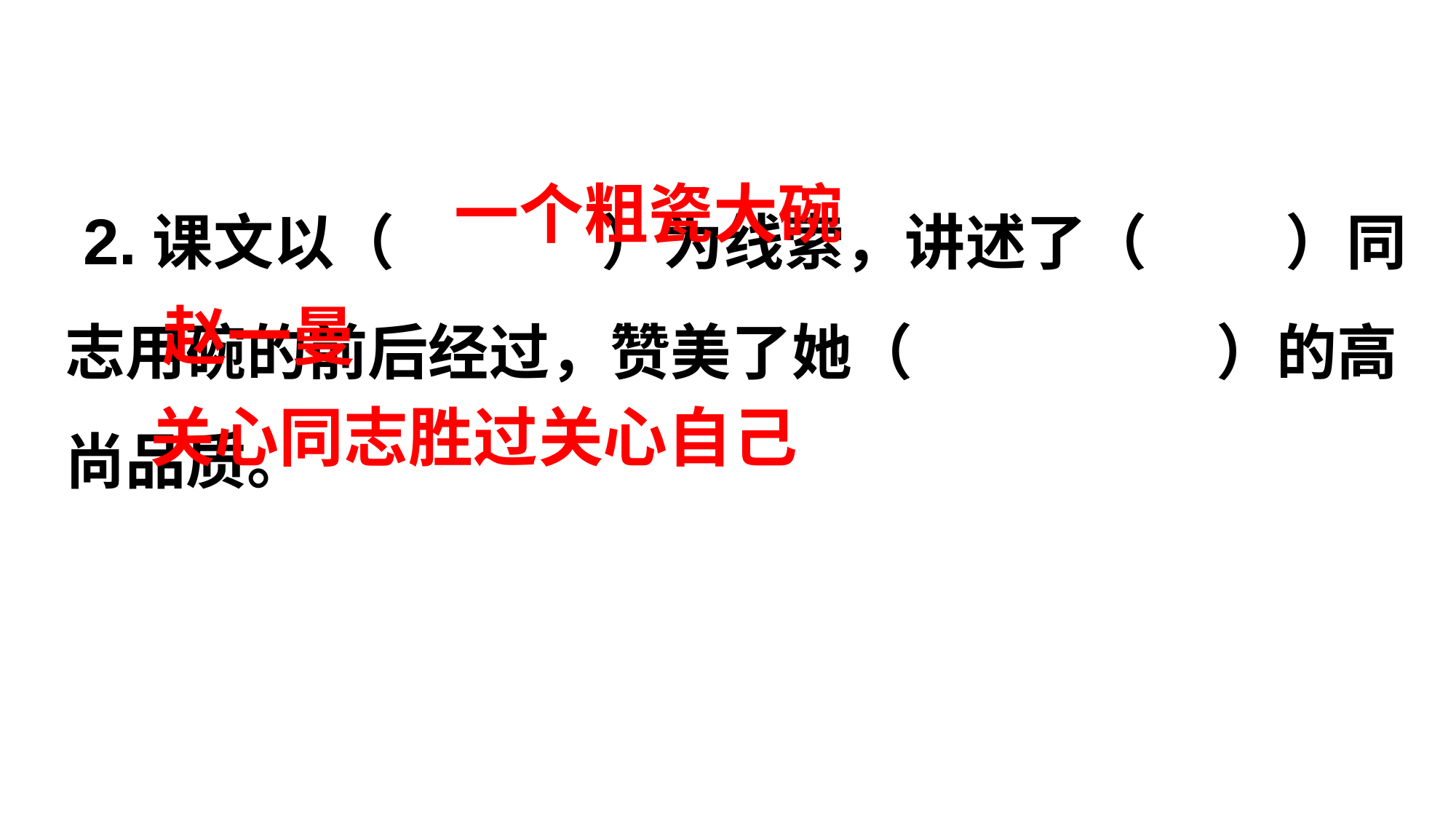

2.课文以（               ）为线索，讲述了（          ）同志用碗的前后经过，赞美了她（                      ）的高尚品质。
一个粗瓷大碗
赵一曼
关心同志胜过关心自己